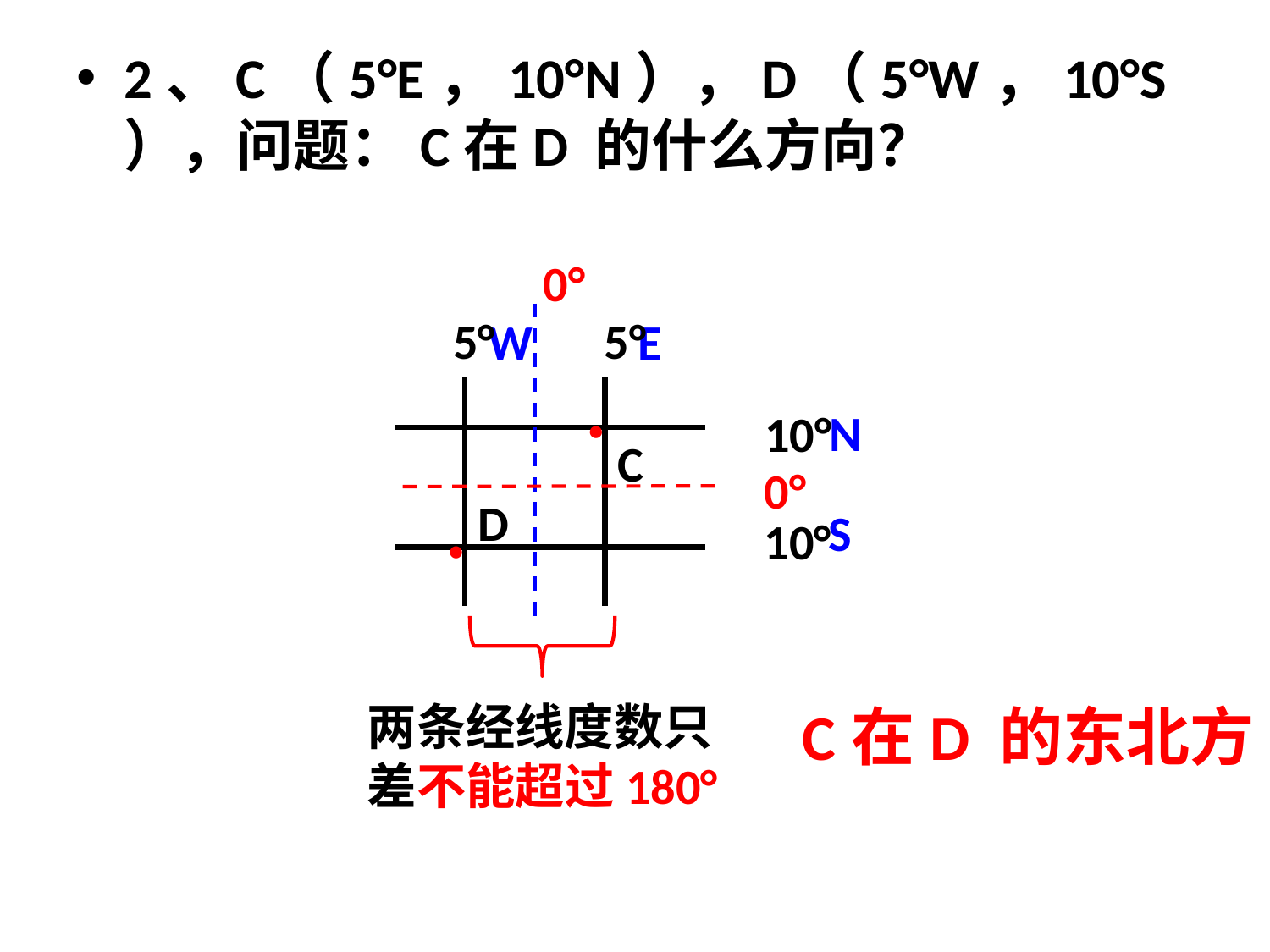

2、C（5°E，10°N），D（5°W，10°S），问题：C在D 的什么方向？

0°
5°
5°
W
E
N
10°
●
C
0°
D
S
10°
●

两条经线度数只差不能超过180°
C在D 的东北方